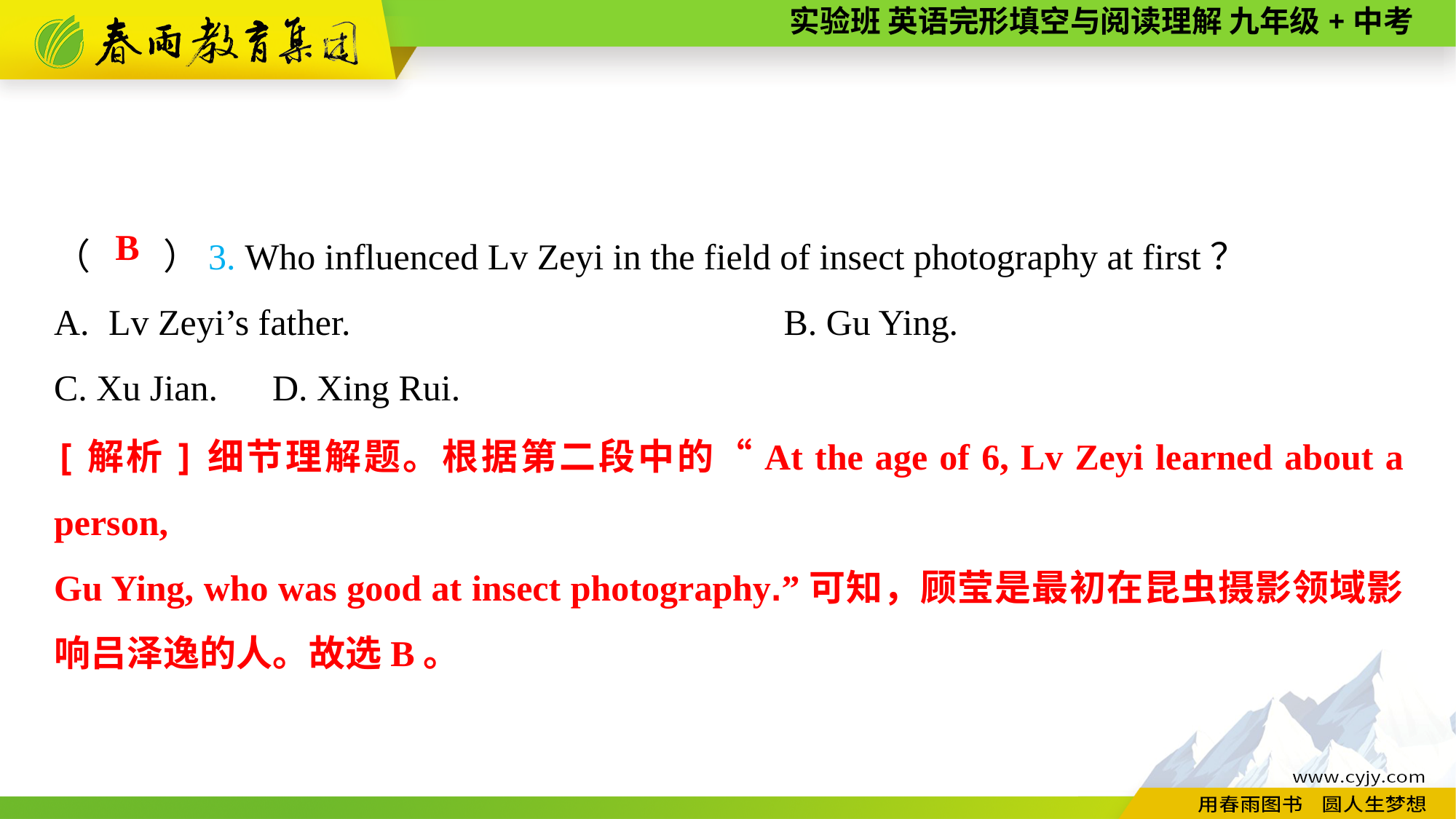

（　　）3. Who influenced Lv Zeyi in the field of insect photography at first？
Lv Zeyi’s father.	B. Gu Ying.
C. Xu Jian.	D. Xing Rui.
B
[解析]细节理解题。根据第二段中的“At the age of 6, Lv Zeyi learned about a person,
Gu Ying, who was good at insect photography.”可知，顾莹是最初在昆虫摄影领域影响吕泽逸的人。故选B。